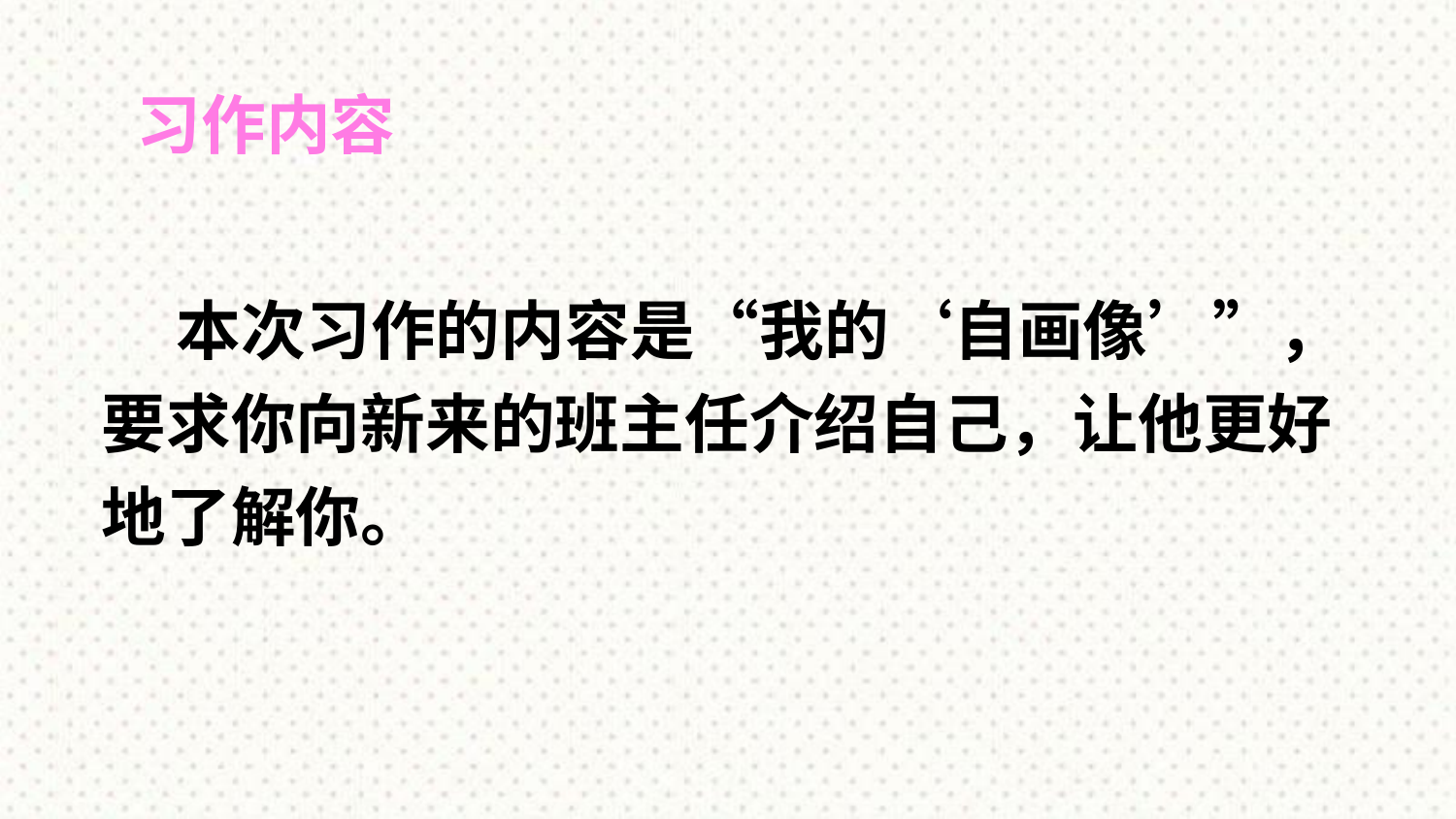

习作内容
    本次习作的内容是“我的‘自画像’”，要求你向新来的班主任介绍自己，让他更好地了解你。